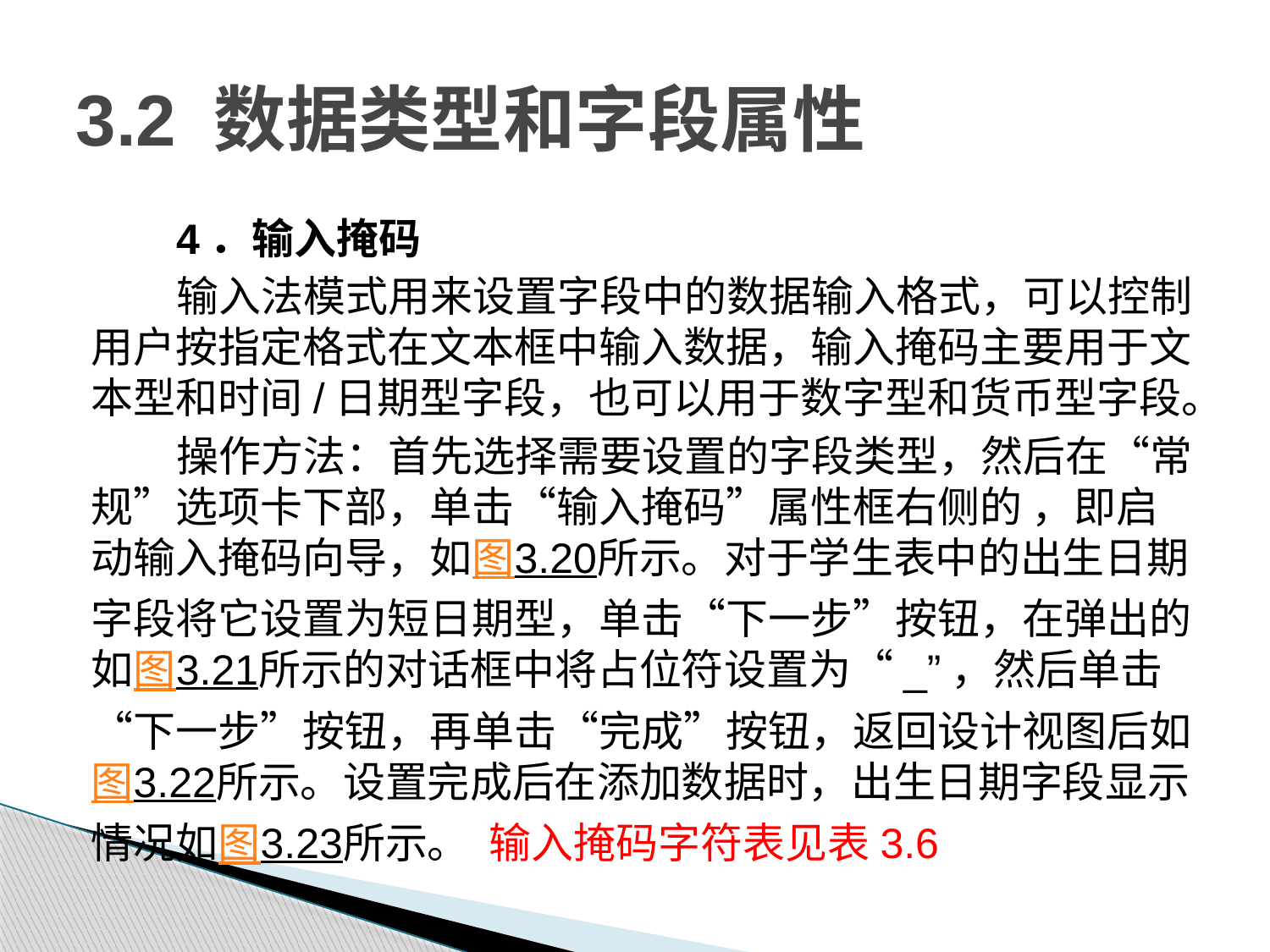

# 3.2 数据类型和字段属性
4．输入掩码
输入法模式用来设置字段中的数据输入格式，可以控制用户按指定格式在文本框中输入数据，输入掩码主要用于文本型和时间/日期型字段，也可以用于数字型和货币型字段。
操作方法：首先选择需要设置的字段类型，然后在“常规”选项卡下部，单击“输入掩码”属性框右侧的 ，即启动输入掩码向导，如图3.20所示。对于学生表中的出生日期字段将它设置为短日期型，单击“下一步”按钮，在弹出的如图3.21所示的对话框中将占位符设置为“_”，然后单击“下一步”按钮，再单击“完成”按钮，返回设计视图后如图3.22所示。设置完成后在添加数据时，出生日期字段显示情况如图3.23所示。  输入掩码字符表见表3.6